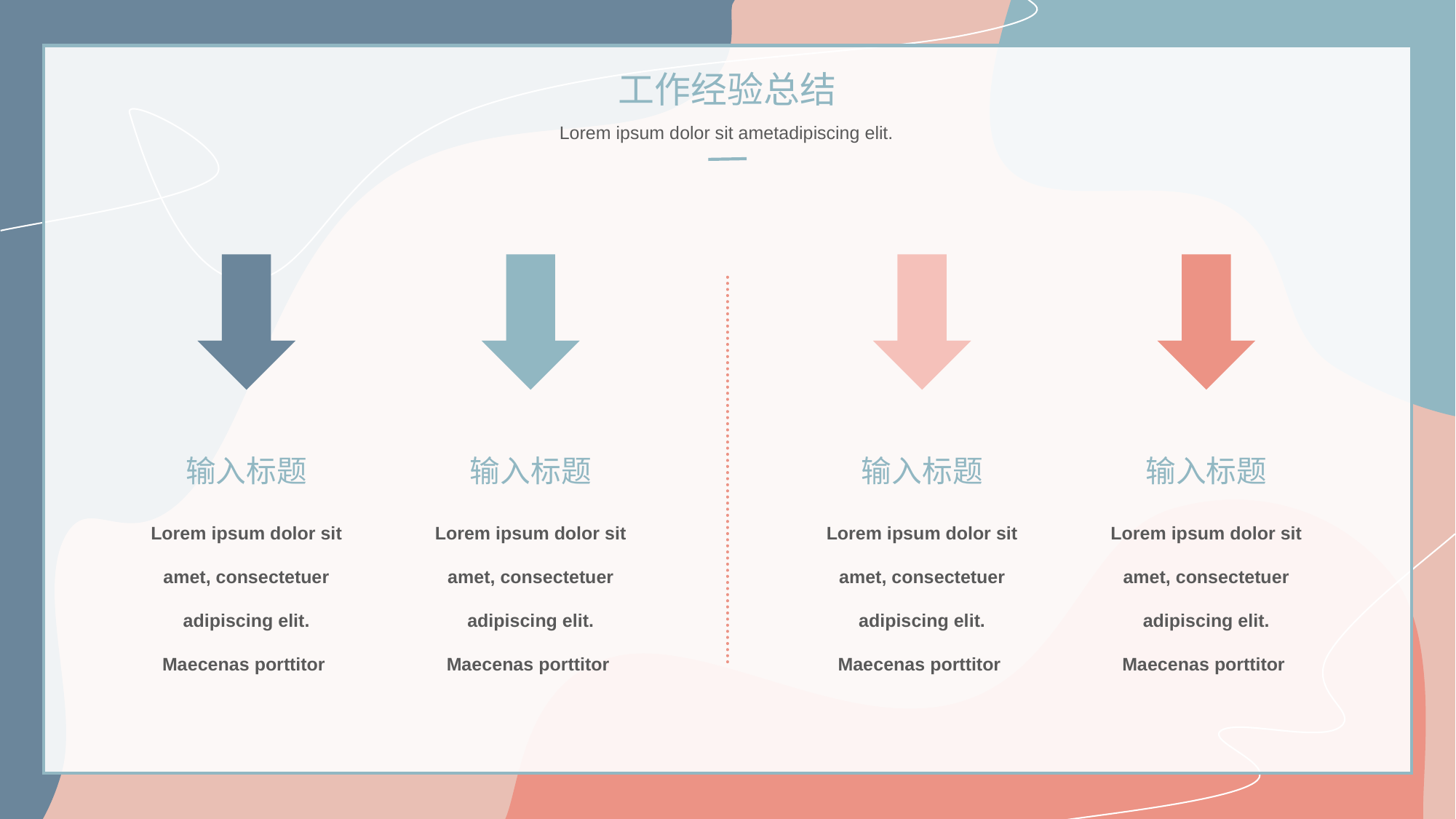

工作经验总结
Lorem ipsum dolor sit ametadipiscing elit.

输入标题
输入标题
输入标题
输入标题
Lorem ipsum dolor sit amet, consectetuer adipiscing elit. Maecenas porttitor
Lorem ipsum dolor sit amet, consectetuer adipiscing elit. Maecenas porttitor
Lorem ipsum dolor sit amet, consectetuer adipiscing elit. Maecenas porttitor
Lorem ipsum dolor sit amet, consectetuer adipiscing elit. Maecenas porttitor